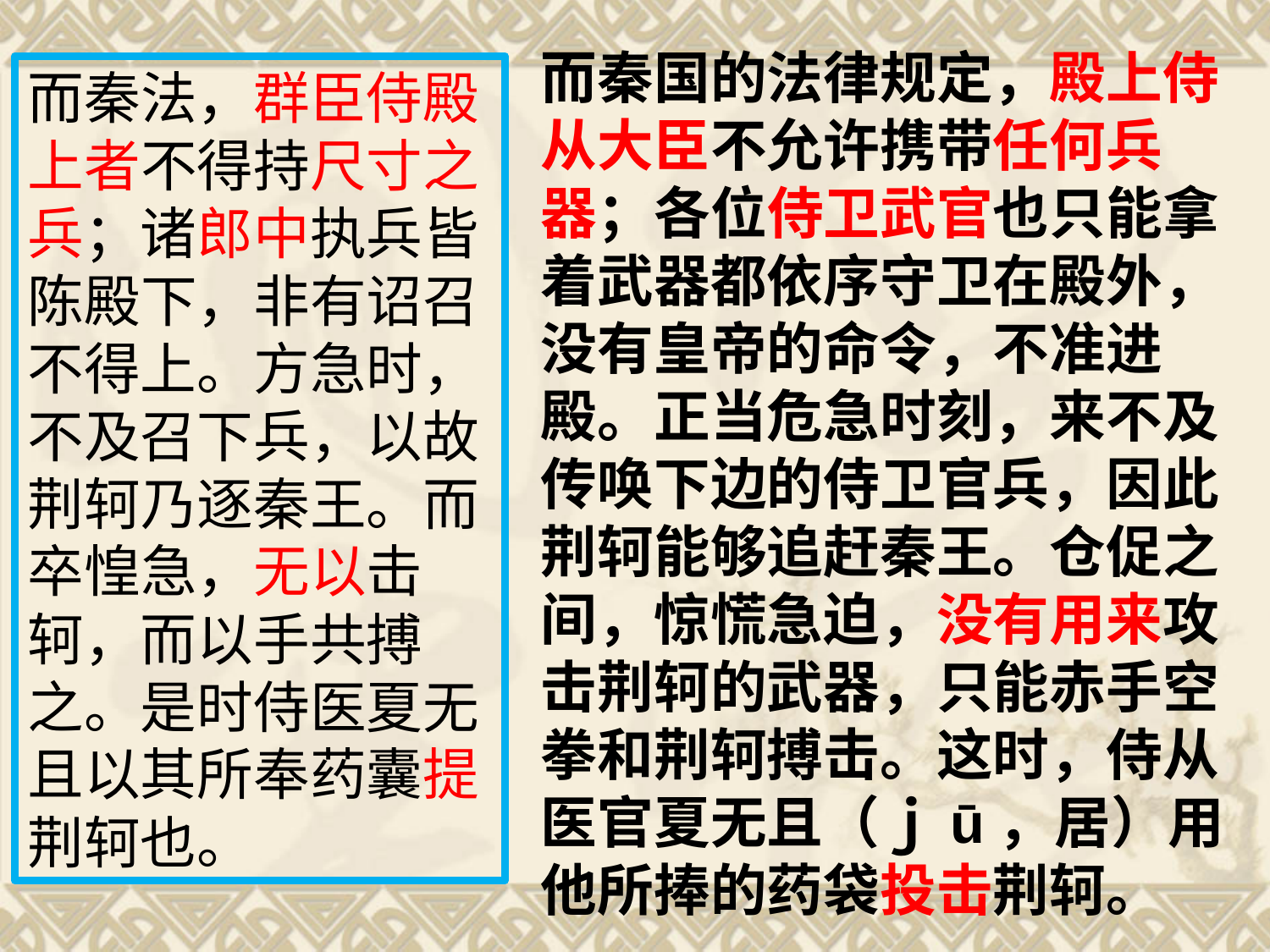

而秦国的法律规定，殿上侍从大臣不允许携带任何兵器；各位侍卫武官也只能拿着武器都依序守卫在殿外，没有皇帝的命令，不准进殿。正当危急时刻，来不及传唤下边的侍卫官兵，因此荆轲能够追赶秦王。仓促之间，惊慌急迫，没有用来攻击荆轲的武器，只能赤手空拳和荆轲搏击。这时，侍从医官夏无且（ｊū，居）用他所捧的药袋投击荆轲。
而秦法，群臣侍殿上者不得持尺寸之兵；诸郎中执兵皆陈殿下，非有诏召不得上。方急时，不及召下兵，以故荆轲乃逐秦王。而卒惶急，无以击轲，而以手共搏之。是时侍医夏无且以其所奉药囊提荆轲也。